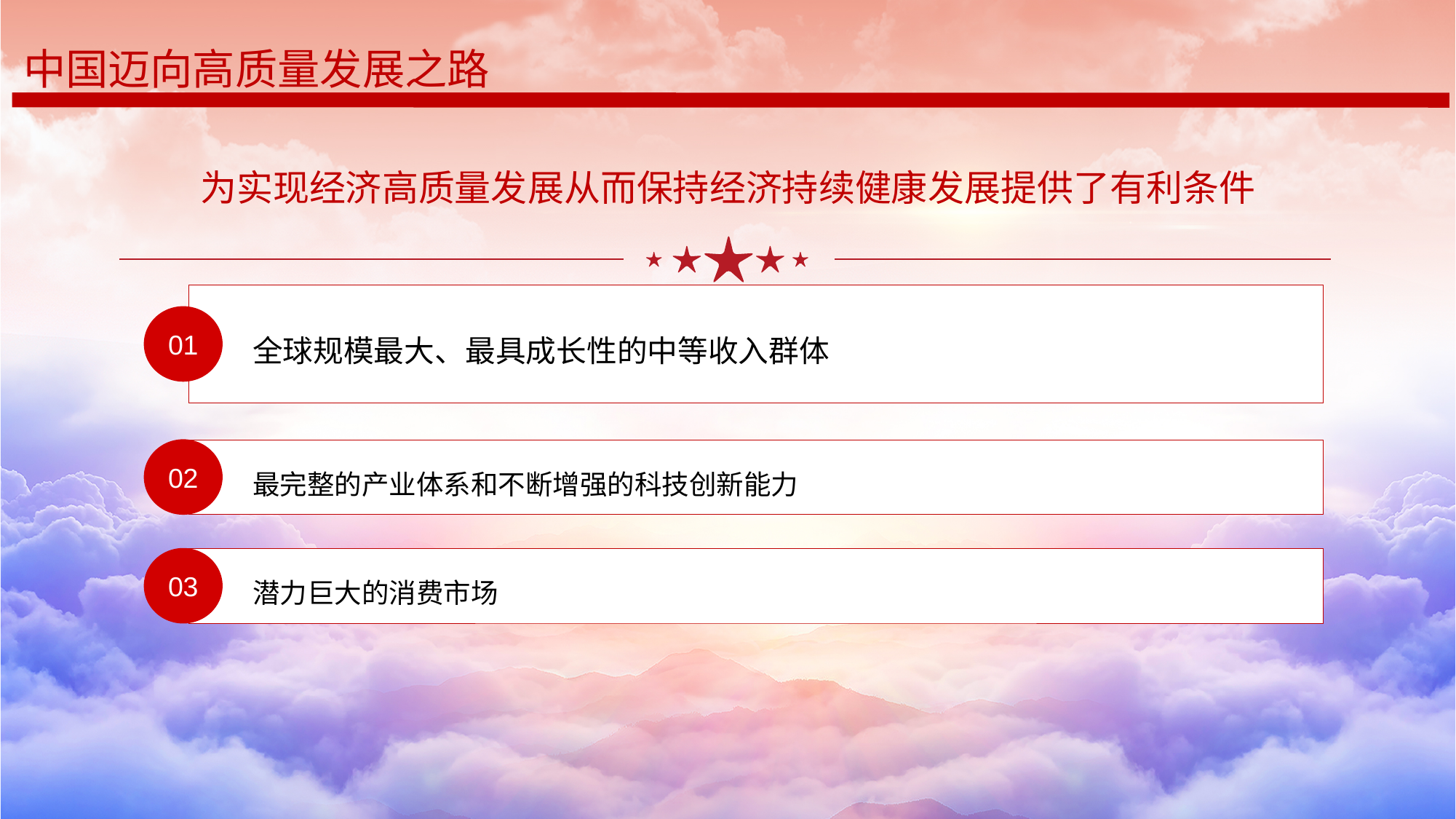

中国迈向高质量发展之路
为实现经济高质量发展从而保持经济持续健康发展提供了有利条件

01
全球规模最大、最具成长性的中等收入群体
02

最完整的产业体系和不断增强的科技创新能力
03

潜力巨大的消费市场